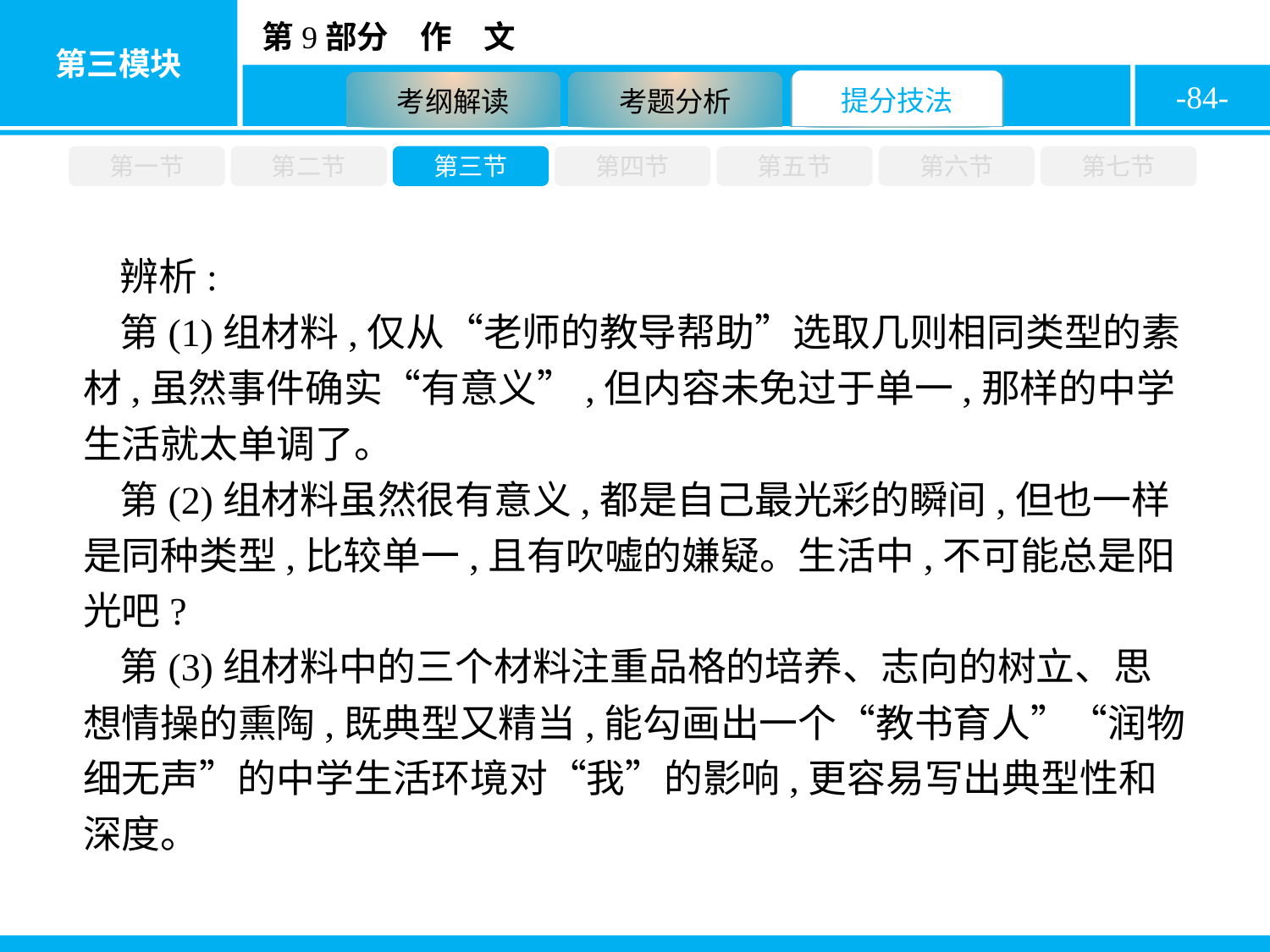

-84-
第一节
第二节
第三节
第四节
第五节
第六节
第七节
辨析:
第(1)组材料,仅从“老师的教导帮助”选取几则相同类型的素材,虽然事件确实“有意义”,但内容未免过于单一,那样的中学生活就太单调了。
第(2)组材料虽然很有意义,都是自己最光彩的瞬间,但也一样是同种类型,比较单一,且有吹嘘的嫌疑。生活中,不可能总是阳光吧?
第(3)组材料中的三个材料注重品格的培养、志向的树立、思想情操的熏陶,既典型又精当,能勾画出一个“教书育人”“润物细无声”的中学生活环境对“我”的影响,更容易写出典型性和深度。